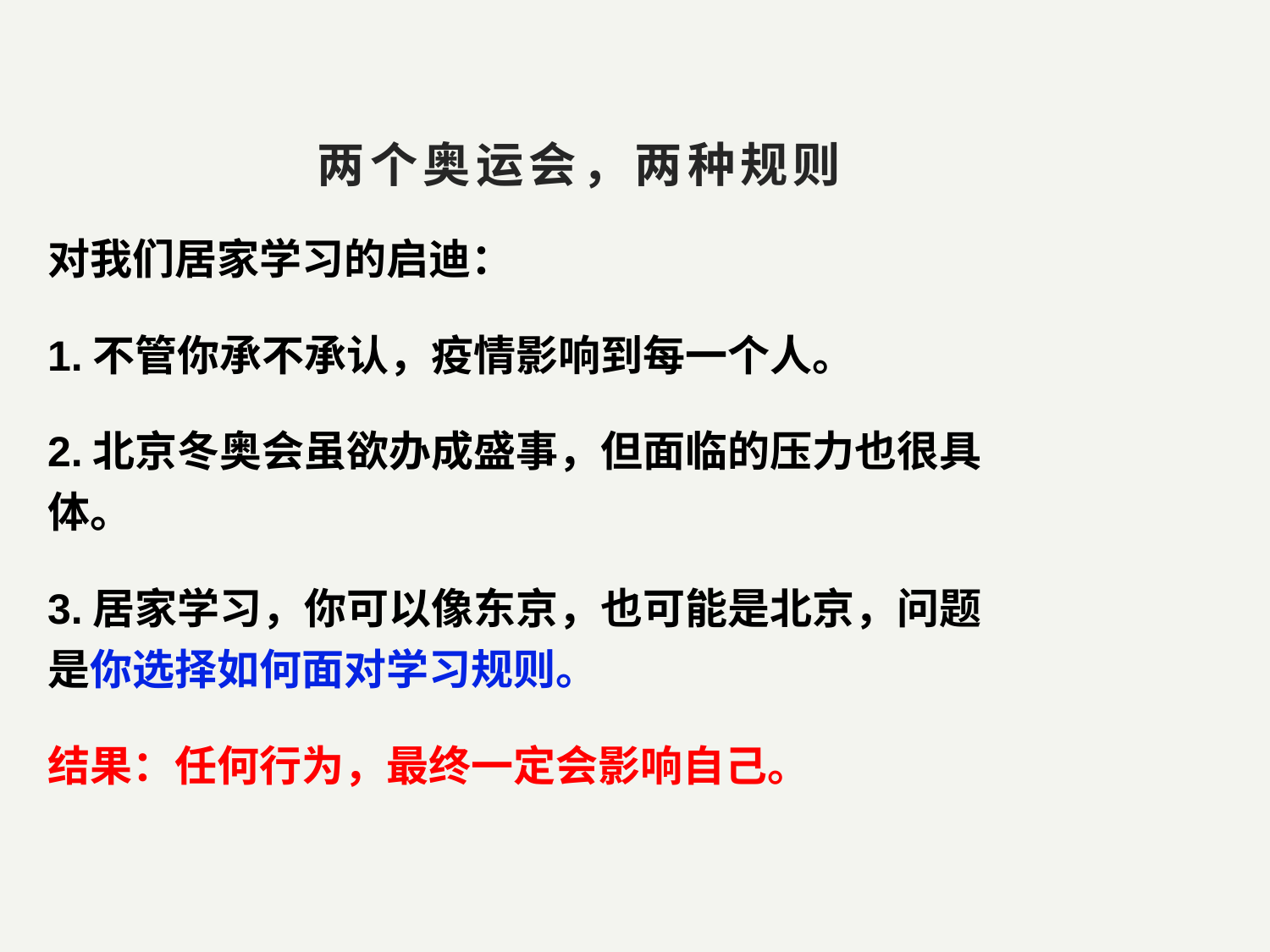

两个奥运会，两种规则
对我们居家学习的启迪：
1.不管你承不承认，疫情影响到每一个人。
2.北京冬奥会虽欲办成盛事，但面临的压力也很具体。
3.居家学习，你可以像东京，也可能是北京，问题是你选择如何面对学习规则。
结果：任何行为，最终一定会影响自己。